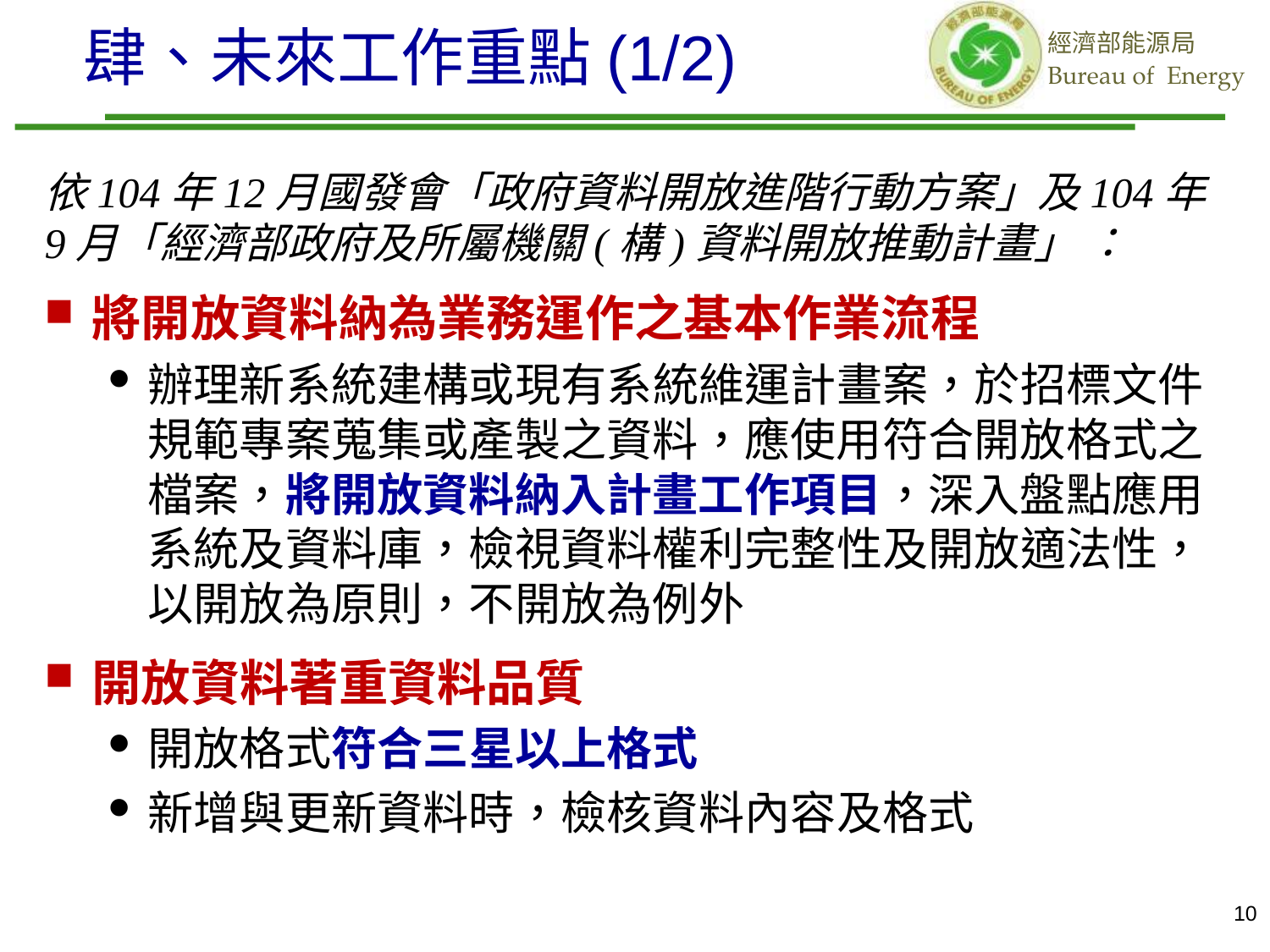

肆、未來工作重點(1/2)
依104年12月國發會「政府資料開放進階行動方案」及104年9月「經濟部政府及所屬機關(構)資料開放推動計畫」 ：
將開放資料納為業務運作之基本作業流程
辦理新系統建構或現有系統維運計畫案，於招標文件規範專案蒐集或產製之資料，應使用符合開放格式之檔案，將開放資料納入計畫工作項目，深入盤點應用系統及資料庫，檢視資料權利完整性及開放適法性，以開放為原則，不開放為例外
開放資料著重資料品質
開放格式符合三星以上格式
新增與更新資料時，檢核資料內容及格式
10